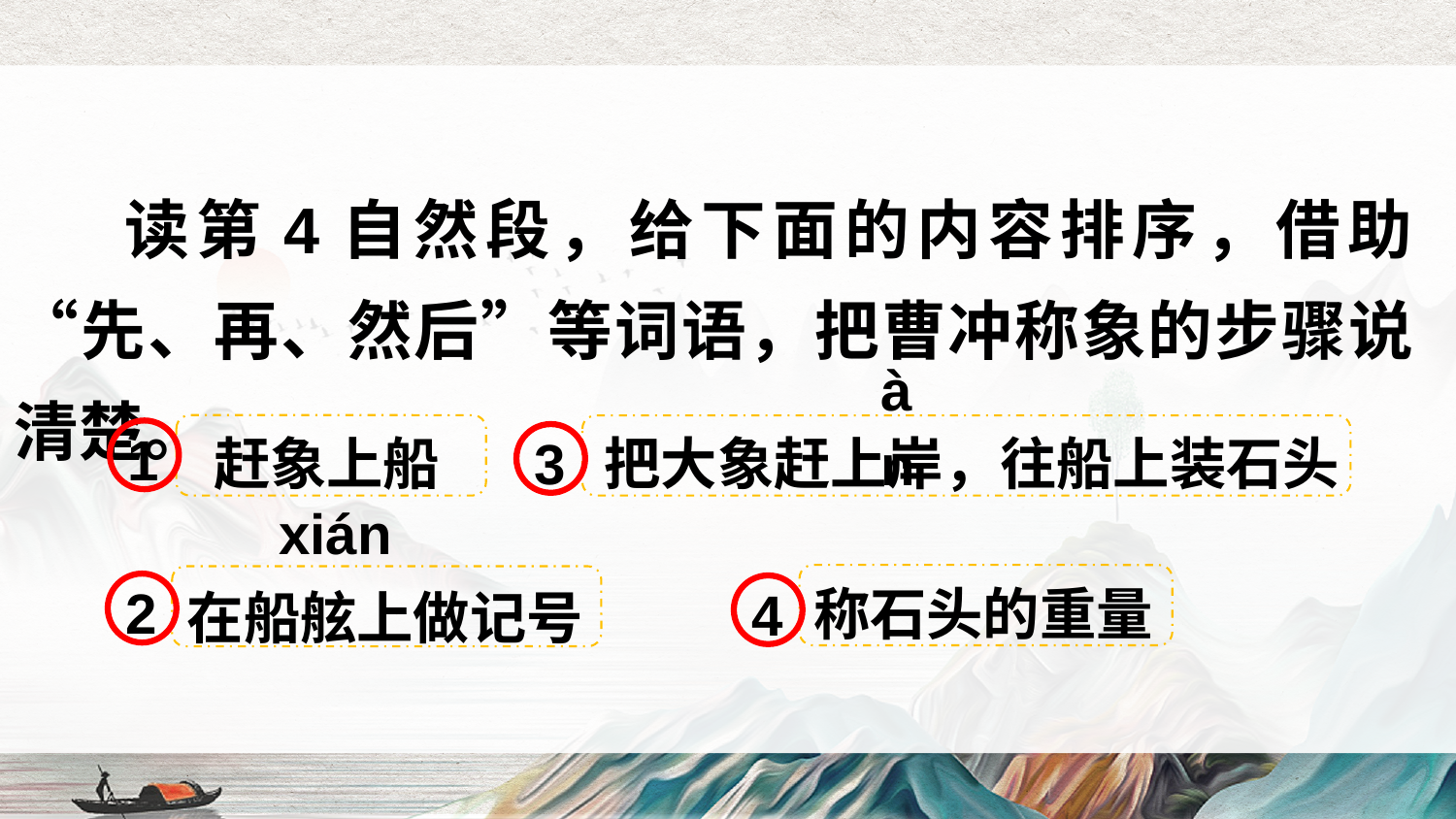

读第4自然段，给下面的内容排序，借助“先、再、然后”等词语，把曹冲称象的步骤说清楚。
àn
1

赶象上船

3

把大象赶上岸，往船上装石头

xián
2

称石头的重量
4

在船舷上做记号